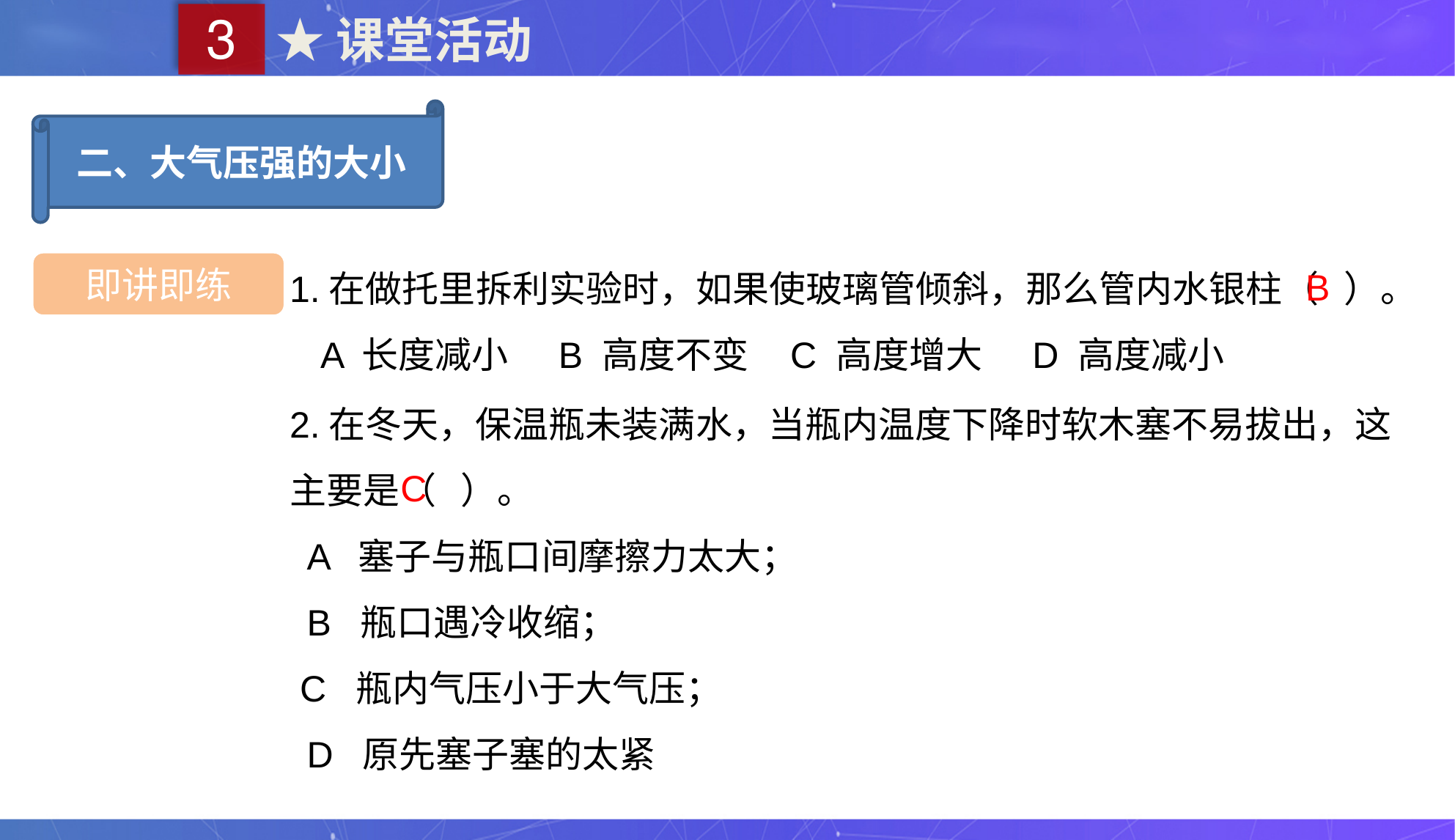

3
★课堂活动
二、大气压强的大小
1.在做托里拆利实验时，如果使玻璃管倾斜，那么管内水银柱（   ）。
   A 长度减小     B 高度不变    C 高度增大     D 高度减小
即讲即练
B
2.在冬天，保温瓶未装满水，当瓶内温度下降时软木塞不易拔出，这主要是（   ）。
 A  塞子与瓶口间摩擦力太大；
 B  瓶口遇冷收缩；
 C  瓶内气压小于大气压；
 D  原先塞子塞的太紧
C